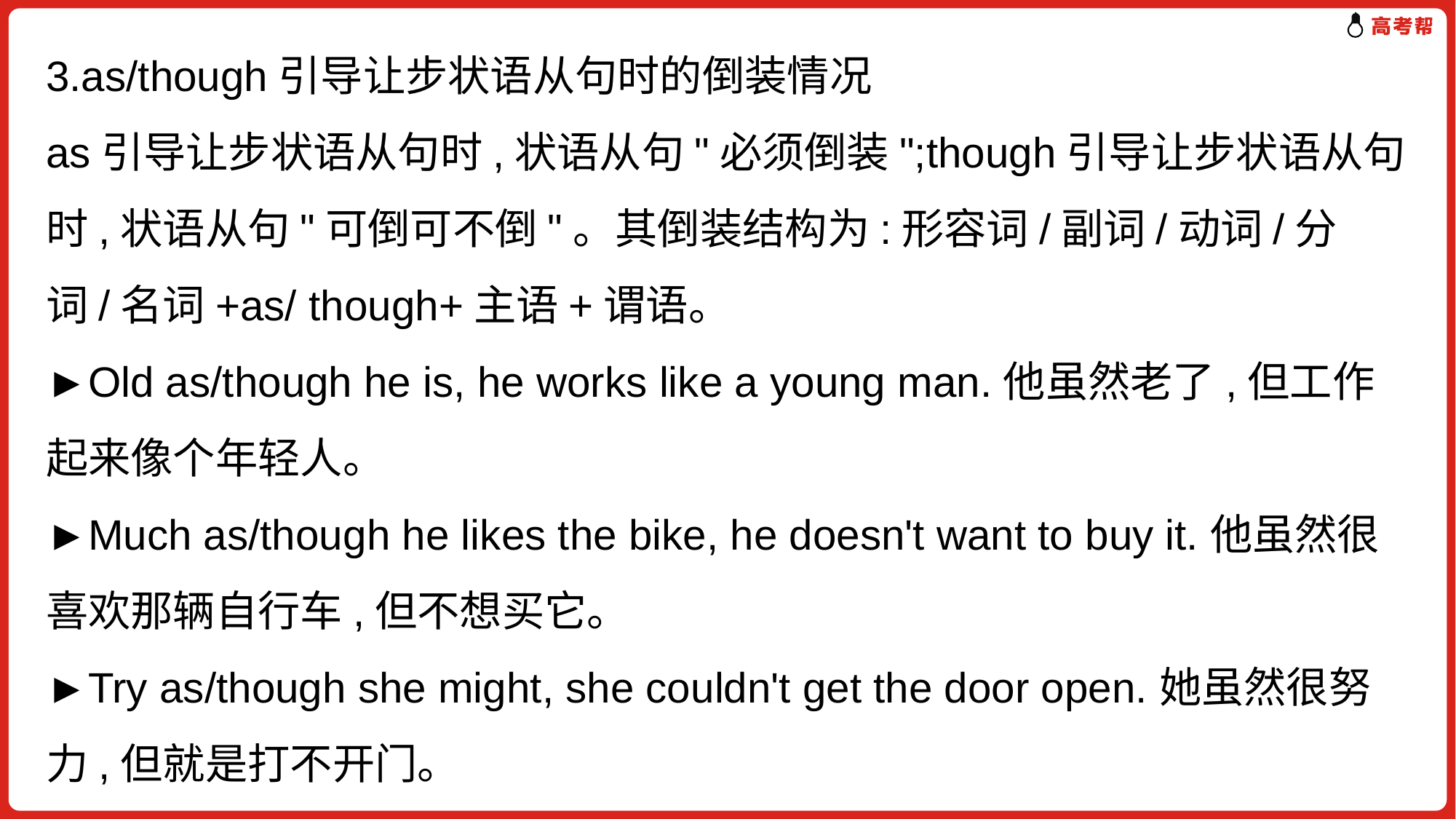

3.as/though引导让步状语从句时的倒装情况
as引导让步状语从句时,状语从句"必须倒装";though引导让步状语从句时,状语从句"可倒可不倒"。其倒装结构为:形容词/副词/动词/分词/名词+as/ though+主语+谓语。
►Old as/though he is, he works like a young man.他虽然老了,但工作起来像个年轻人。
►Much as/though he likes the bike, he doesn't want to buy it.他虽然很喜欢那辆自行车,但不想买它。
►Try as/though she might, she couldn't get the door open.她虽然很努力,但就是打不开门。